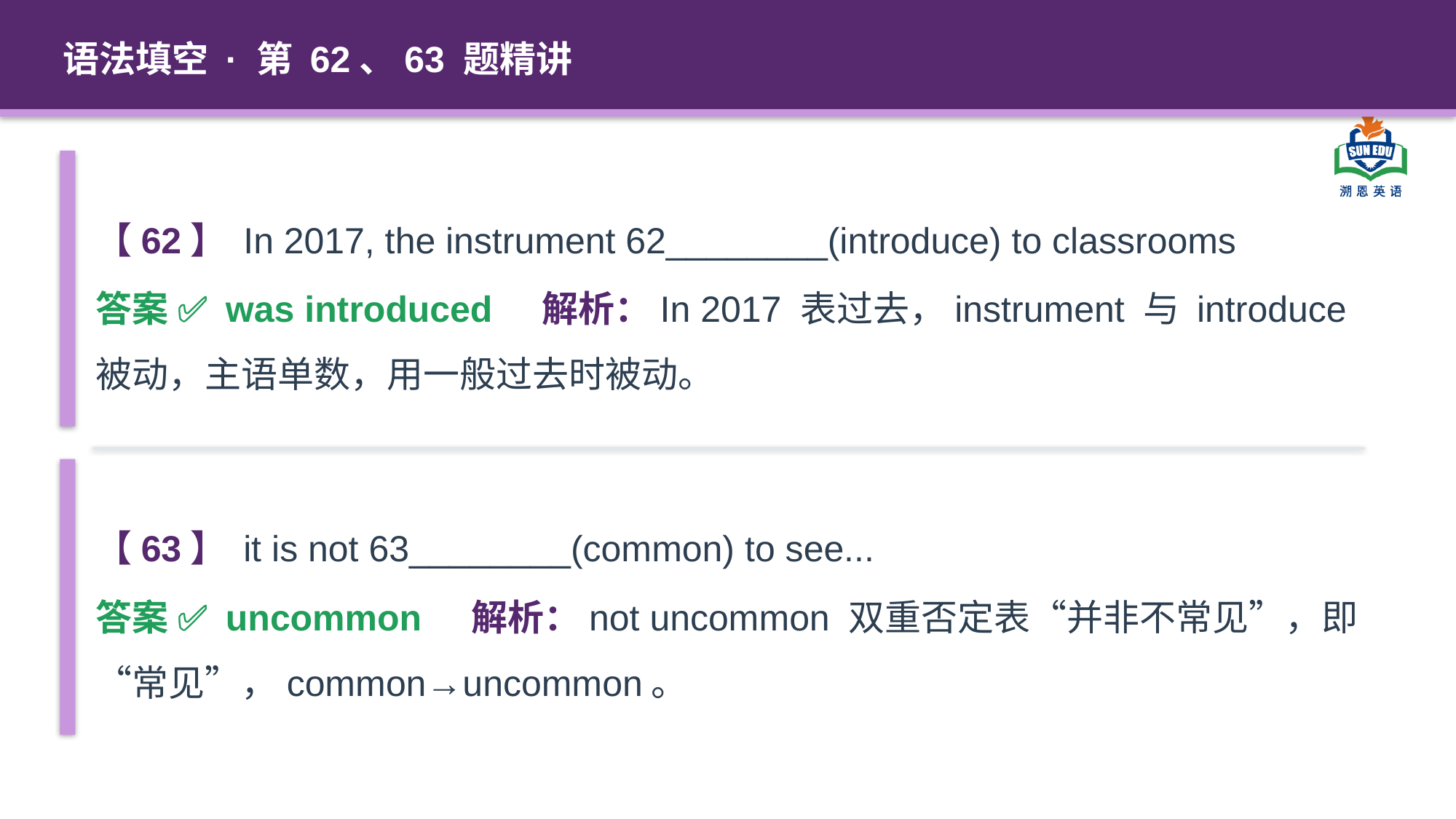

语法填空 · 第 62、63 题精讲

【62】 In 2017, the instrument 62________(introduce) to classrooms
答案 ✅ was introduced    解析：In 2017 表过去，instrument 与 introduce 被动，主语单数，用一般过去时被动。

【63】 it is not 63________(common) to see...
答案 ✅ uncommon    解析：not uncommon 双重否定表“并非不常见”，即“常见”，common→uncommon。